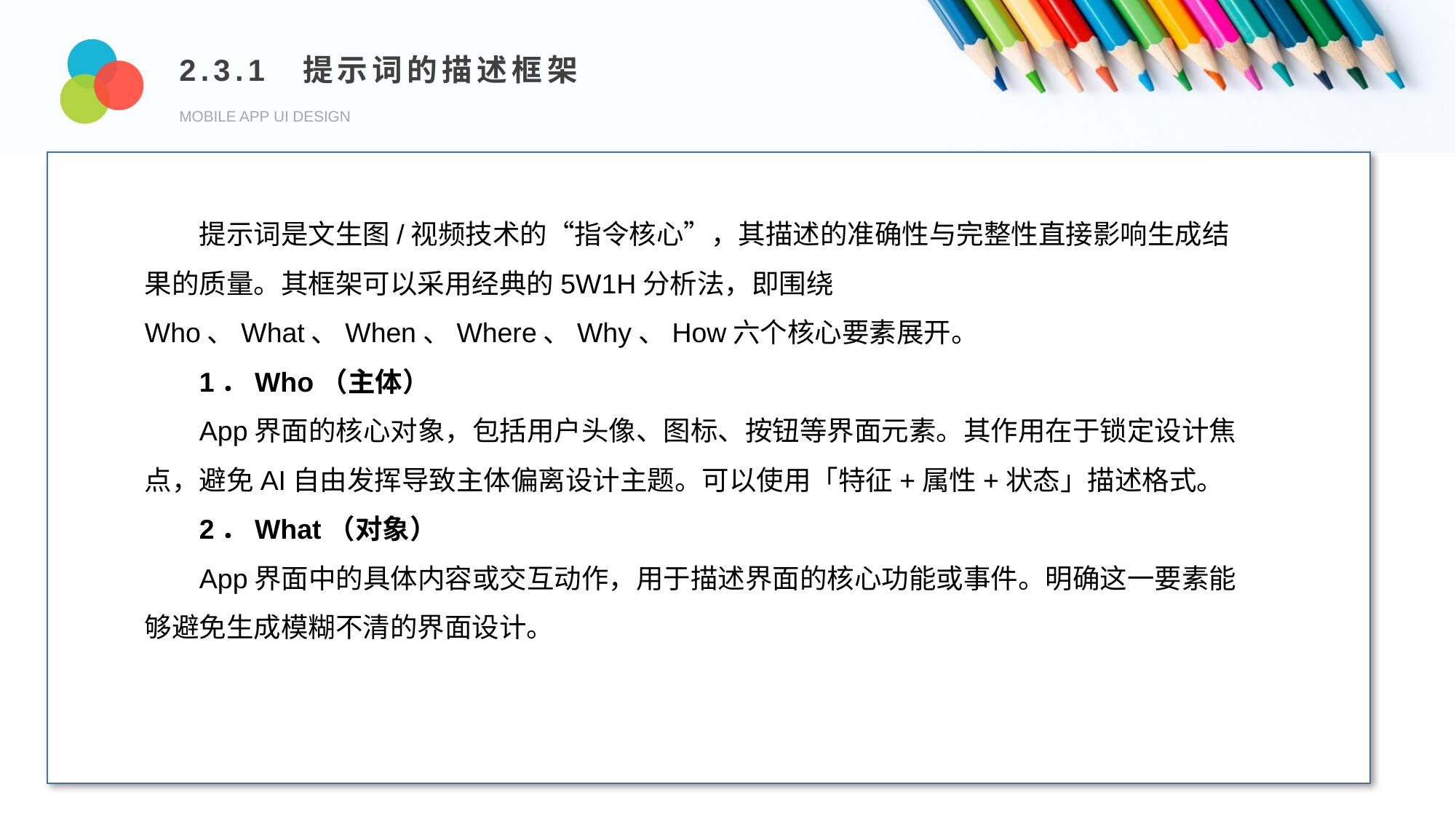

2.3.1  提示词的描述框架
MOBILE APP UI DESIGN
Design and Production
提示词是文生图/视频技术的“指令核心”，其描述的准确性与完整性直接影响生成结果的质量。其框架可以采用经典的5W1H分析法，即围绕Who、What、When、Where、Why、How六个核心要素展开。
1．Who（主体）
App界面的核心对象，包括用户头像、图标、按钮等界面元素。其作用在于锁定设计焦点，避免AI自由发挥导致主体偏离设计主题。可以使用「特征+属性+状态」描述格式。
2．What（对象）
App界面中的具体内容或交互动作，用于描述界面的核心功能或事件。明确这一要素能够避免生成模糊不清的界面设计。